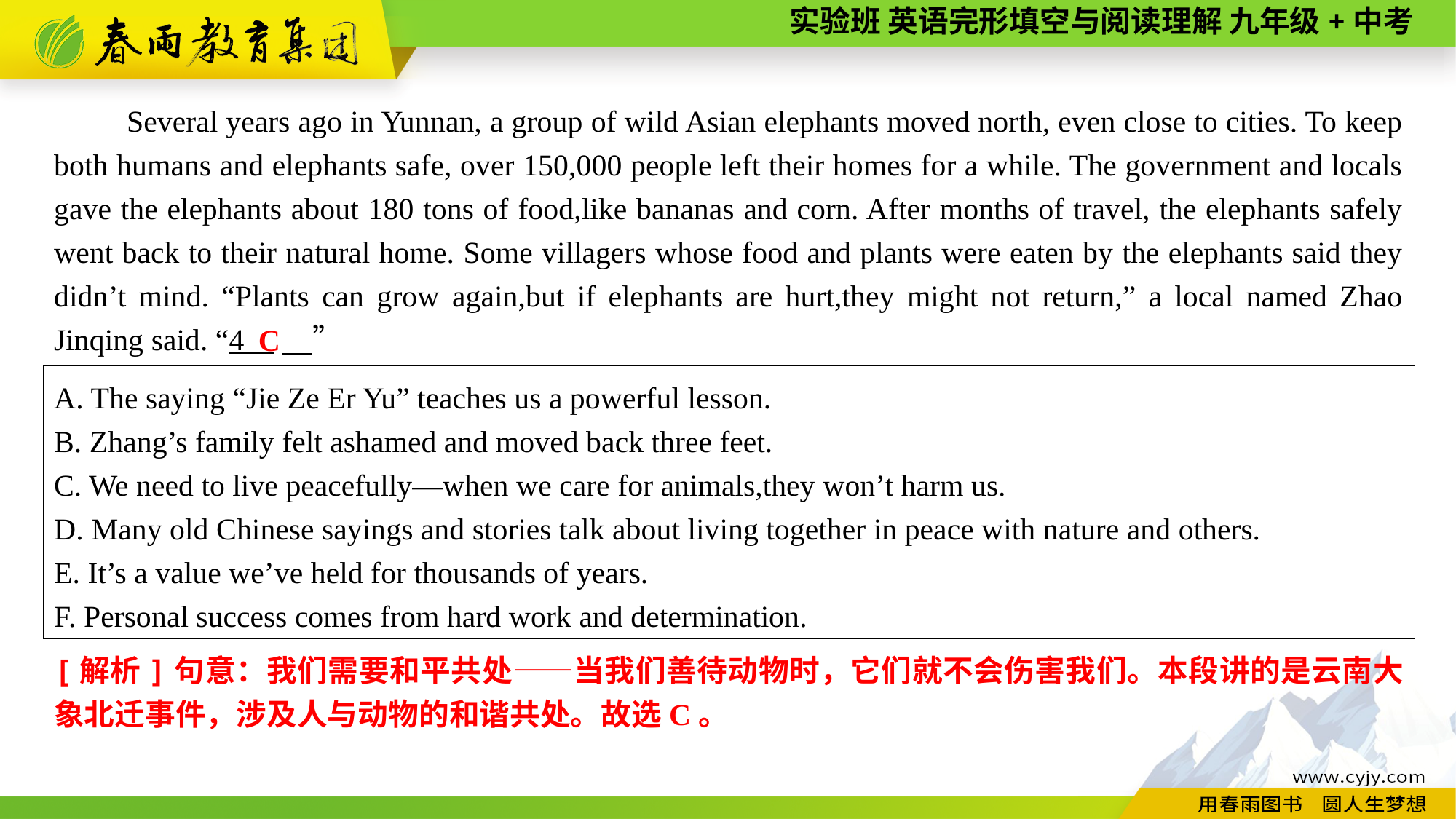

Several years ago in Yunnan, a group of wild Asian elephants moved north, even close to cities. To keep both humans and elephants safe, over 150,000 people left their homes for a while. The government and locals gave the elephants about 180 tons of food,like bananas and corn. After months of travel, the elephants safely went back to their natural home. Some villagers whose food and plants were eaten by the elephants said they didn’t mind. “Plants can grow again,but if elephants are hurt,they might not return,” a local named Zhao Jinqing said. “4    　”
C
A. The saying “Jie Ze Er Yu” teaches us a powerful lesson.
B. Zhang’s family felt ashamed and moved back three feet.
C. We need to live peacefully—when we care for animals,they won’t harm us.
D. Many old Chinese sayings and stories talk about living together in peace with nature and others.
E. It’s a value we’ve held for thousands of years.
F. Personal success comes from hard work and determination.
[解析]句意：我们需要和平共处——当我们善待动物时，它们就不会伤害我们。本段讲的是云南大象北迁事件，涉及人与动物的和谐共处。故选C。